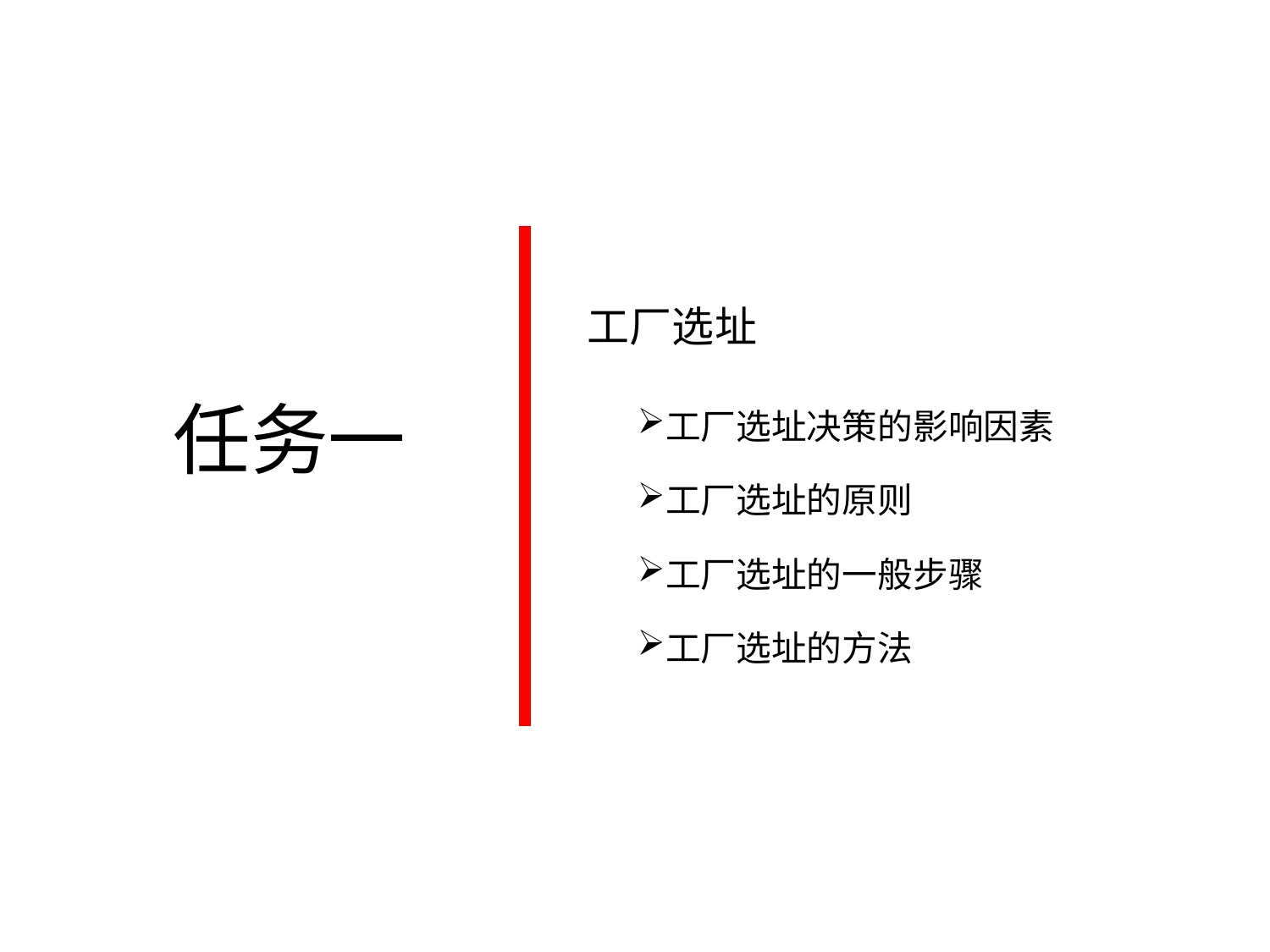

工厂选址
工厂选址决策的影响因素
工厂选址的原则
工厂选址的一般步骤
工厂选址的方法

任务一